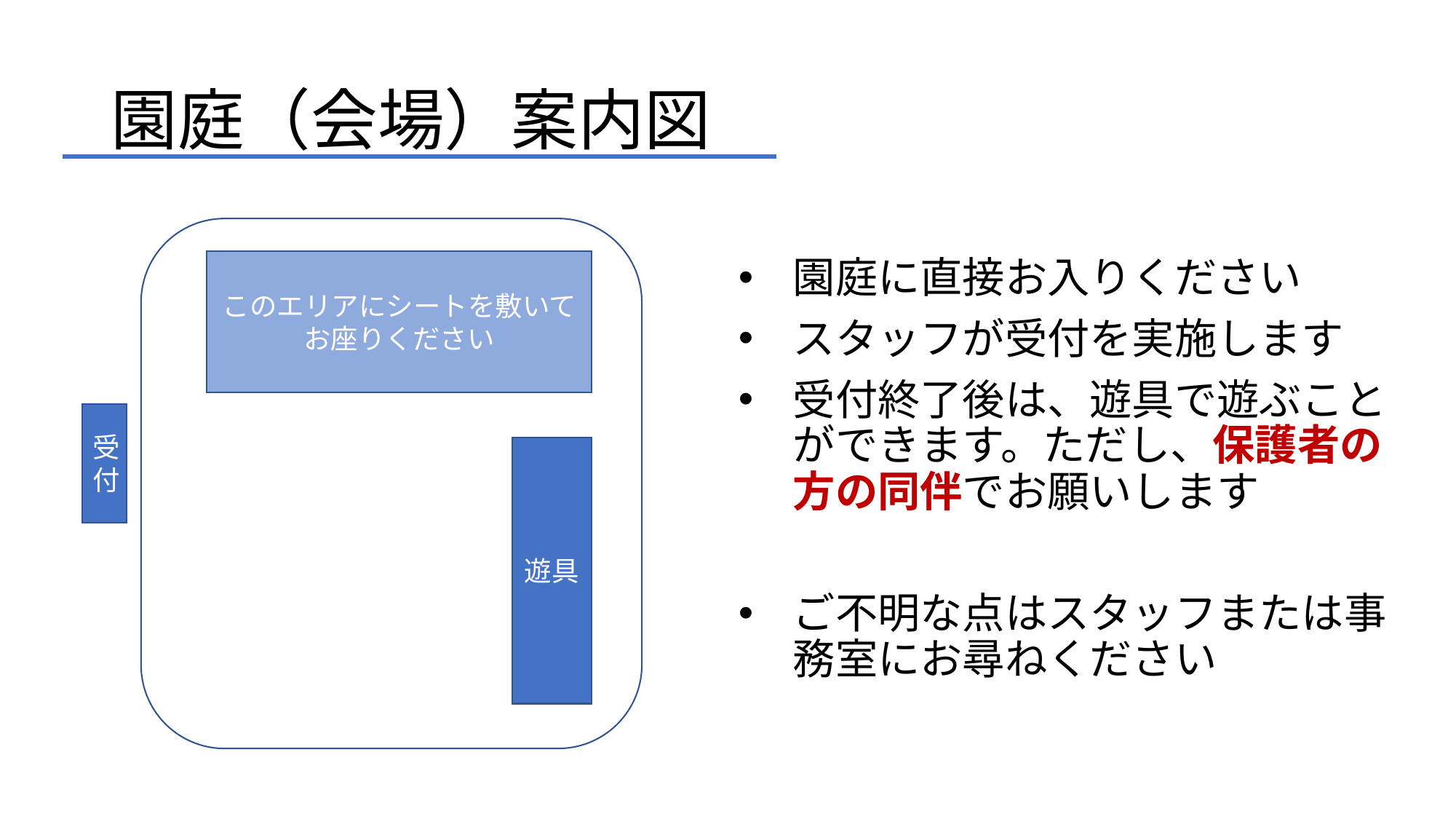

# 園庭（会場）案内図

このエリアにシートを敷いてお座りください
園庭に直接お入りください
スタッフが受付を実施します
受付終了後は、遊具で遊ぶことができます。ただし、保護者の方の同伴でお願いします

ご不明な点はスタッフまたは事務室にお尋ねください

受付
遊具